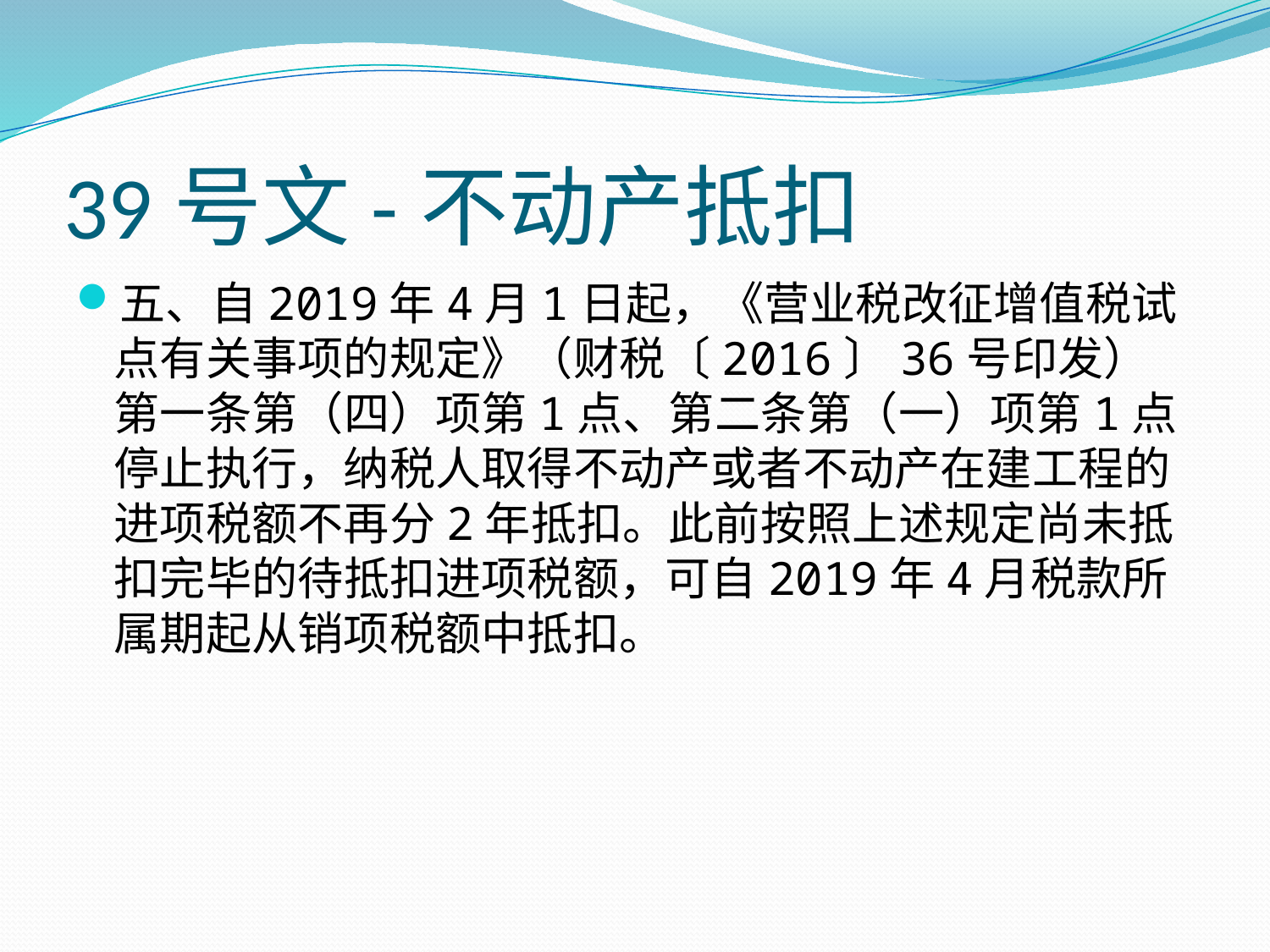

# 39号文-不动产抵扣
五、自2019年4月1日起，《营业税改征增值税试点有关事项的规定》（财税〔2016〕36号印发）第一条第（四）项第1点、第二条第（一）项第1点停止执行，纳税人取得不动产或者不动产在建工程的进项税额不再分2年抵扣。此前按照上述规定尚未抵扣完毕的待抵扣进项税额，可自2019年4月税款所属期起从销项税额中抵扣。